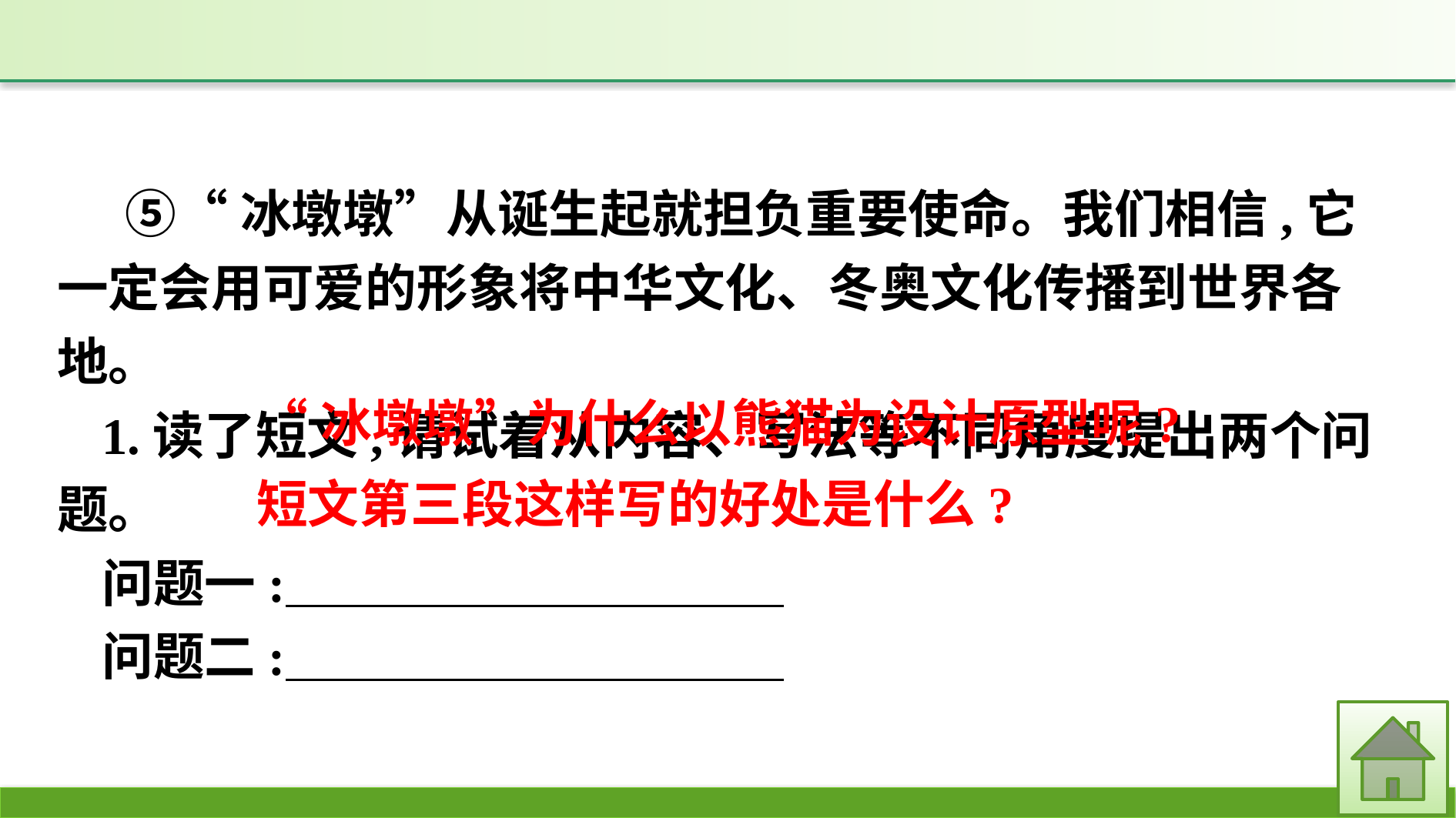

⑤“冰墩墩”从诞生起就担负重要使命。我们相信,它一定会用可爱的形象将中华文化、冬奥文化传播到世界各地。
1.读了短文,请试着从内容、写法等不同角度提出两个问题。
问题一:
问题二:
“冰墩墩”为什么以熊猫为设计原型呢?
短文第三段这样写的好处是什么?